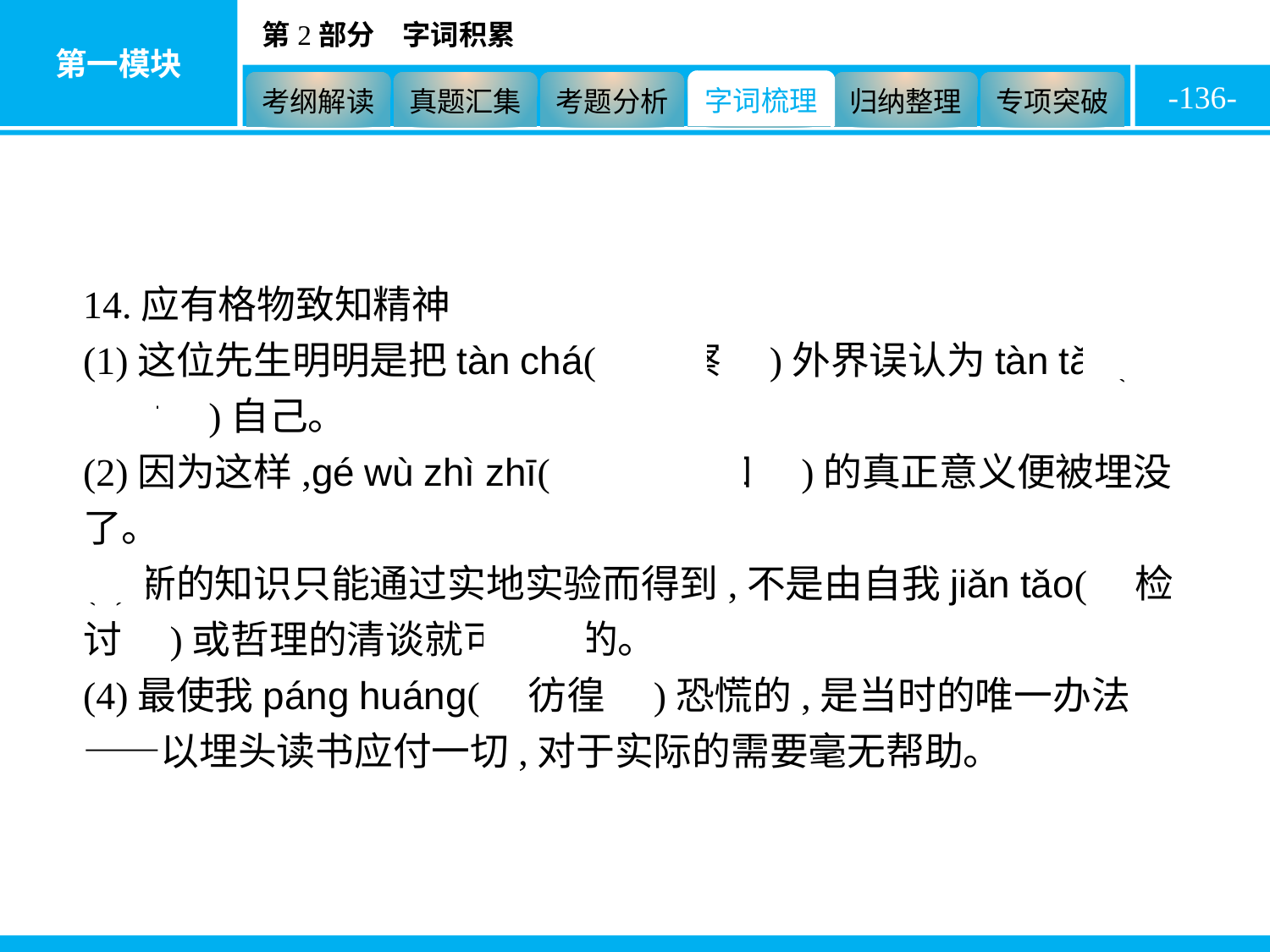

-136-
14.应有格物致知精神
(1)这位先生明明是把tàn chá(　探察　)外界误认为tàn tǎo(　探讨　)自己。
(2)因为这样,gé wù zhì zhī(　格物致知　)的真正意义便被埋没了。
(3)新的知识只能通过实地实验而得到,不是由自我jiǎn tǎo(　检讨　)或哲理的清谈就可求到的。
(4)最使我páng huáng(　彷徨　)恐慌的,是当时的唯一办法——以埋头读书应付一切,对于实际的需要毫无帮助。